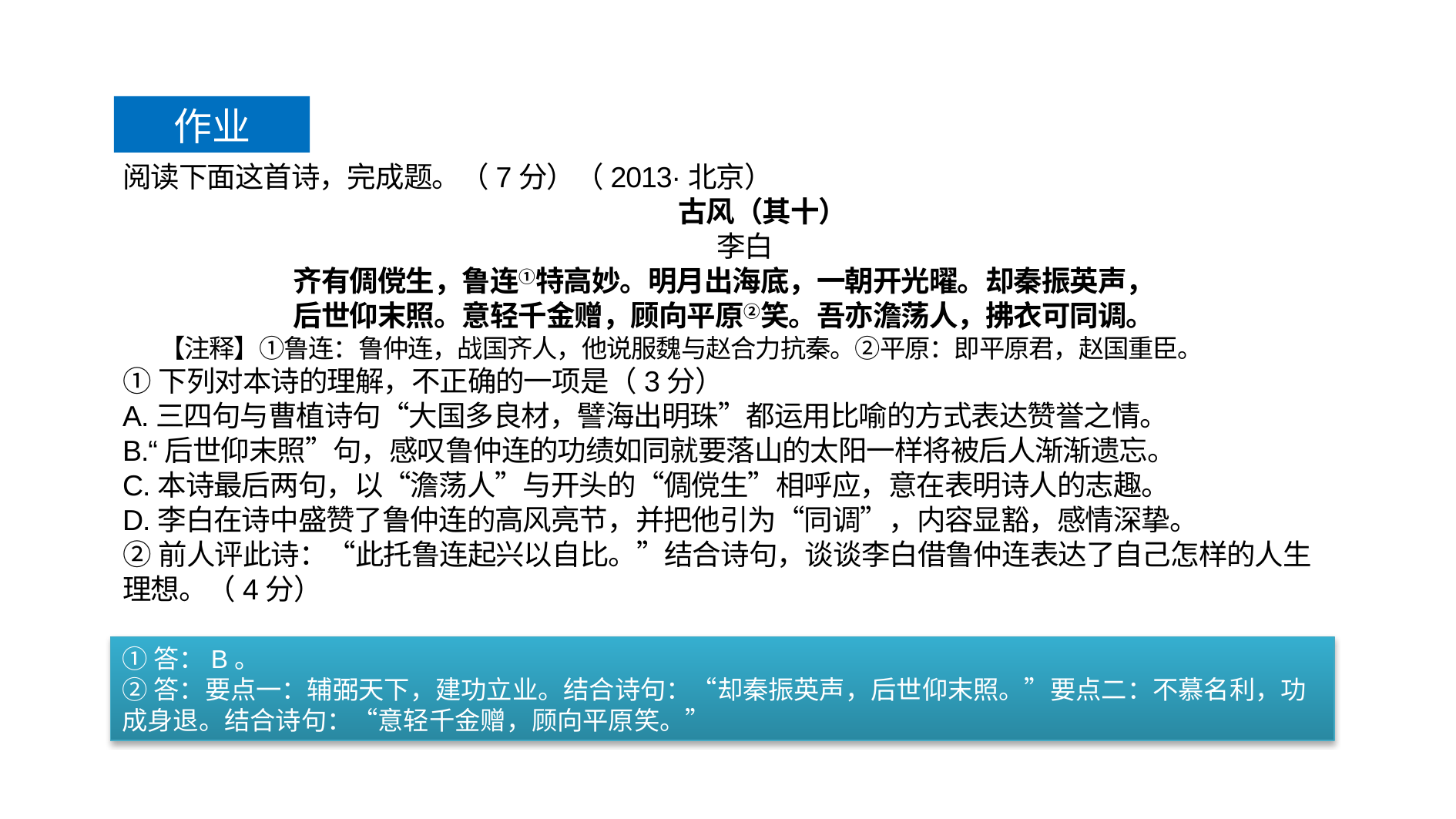

作业
阅读下面这首诗，完成题。（7分）（2013·北京）
            古风（其十）
      李白
齐有倜傥生，鲁连①特高妙。明月出海底，一朝开光曜。却秦振英声，
后世仰末照。意轻千金赠，顾向平原②笑。吾亦澹荡人，拂衣可同调。
      【注释】①鲁连：鲁仲连，战国齐人，他说服魏与赵合力抗秦。②平原：即平原君，赵国重臣。
①下列对本诗的理解，不正确的一项是（3分）
A.三四句与曹植诗句“大国多良材，譬海出明珠”都运用比喻的方式表达赞誉之情。
B.“后世仰末照”句，感叹鲁仲连的功绩如同就要落山的太阳一样将被后人渐渐遗忘。
C.本诗最后两句，以“澹荡人”与开头的“倜傥生”相呼应，意在表明诗人的志趣。
D.李白在诗中盛赞了鲁仲连的高风亮节，并把他引为“同调”，内容显豁，感情深挚。
②前人评此诗：“此托鲁连起兴以自比。”结合诗句，谈谈李白借鲁仲连表达了自己怎样的人生理想。（4分）
①答：B。
②答：要点一：辅弼天下，建功立业。结合诗句：“却秦振英声，后世仰末照。”要点二：不慕名利，功成身退。结合诗句：“意轻千金赠，顾向平原笑。”